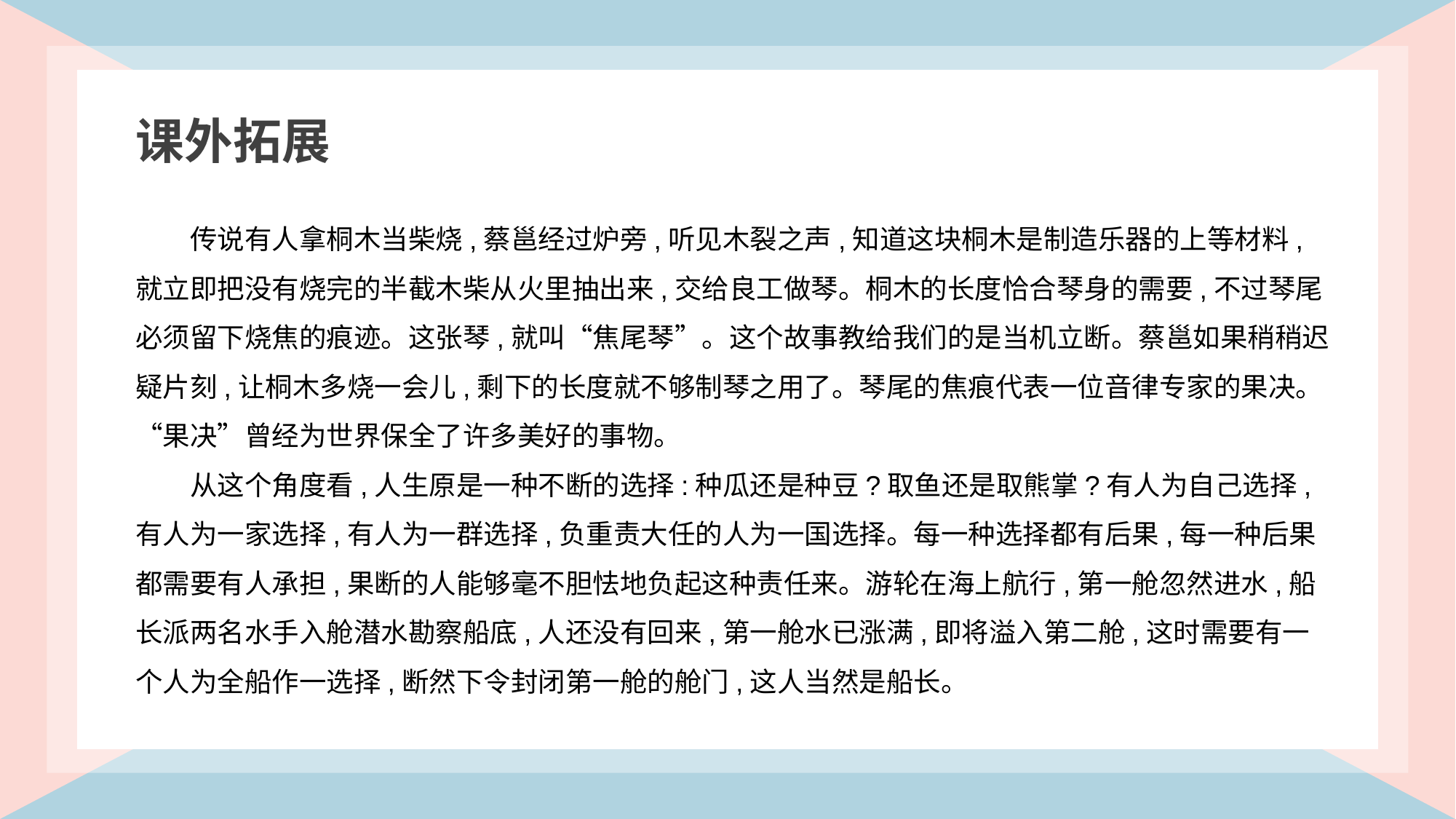

课外拓展
传说有人拿桐木当柴烧,蔡邕经过炉旁,听见木裂之声,知道这块桐⽊是制造乐器的上等材料,就⽴即把没有烧完的半截木柴从火⾥抽出来,交给良⼯做琴。桐木的长度恰合琴身的需要,不过琴尾必须留下烧焦的痕迹。这张琴,就叫“焦尾琴”。这个故事教给我们的是当机立断。蔡邕如果稍稍迟疑⽚刻,让桐木多烧⼀会⼉,剩下的长度就不够制琴之用了。琴尾的焦痕代表⼀位音律专家的果决。“果决”曾经为世界保全了许多美好的事物。
从这个角度看,人生原是⼀种不断的选择:种瓜还是种豆?取鱼还是取熊掌?有⼈为自己选择,有人为⼀家选择,有人为⼀群选择,负重责⼤任的⼈为⼀国选择。每⼀种选择都有后果,每⼀种后果都需要有人承担,果断的⼈能够毫不胆怯地负起这种责任来。游轮在海上航行,第⼀舱忽然进水,船长派两名水⼿入舱潜水勘察船底,人还没有回来,第⼀舱水已涨满,即将溢入第⼆舱,这时需要有⼀个人为全船作⼀选择,断然下令封闭第⼀舱的舱门,这人当然是船长。